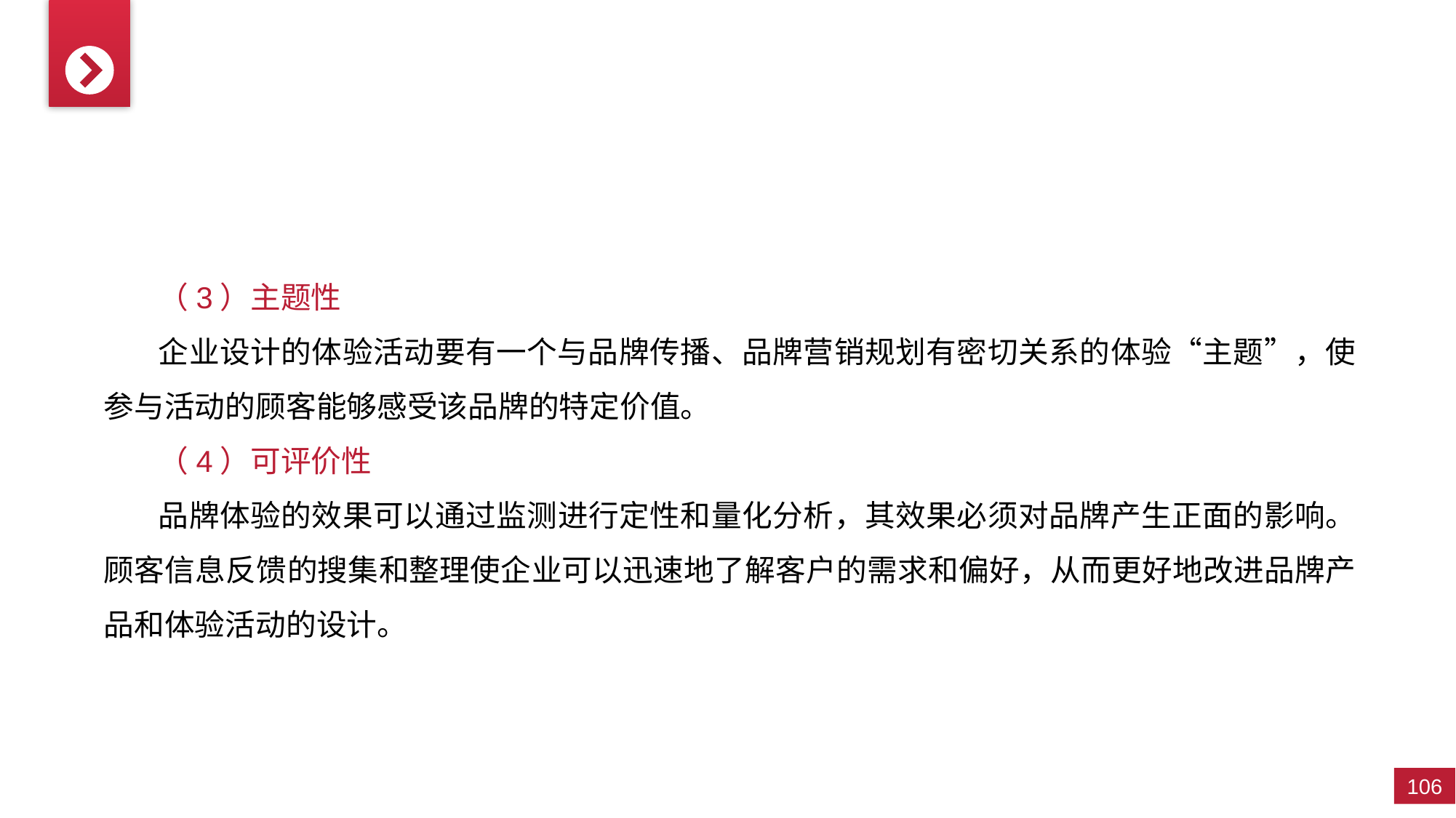

（3）主题性
企业设计的体验活动要有一个与品牌传播、品牌营销规划有密切关系的体验“主题”，使参与活动的顾客能够感受该品牌的特定价值。
（4）可评价性
品牌体验的效果可以通过监测进行定性和量化分析，其效果必须对品牌产生正面的影响。顾客信息反馈的搜集和整理使企业可以迅速地了解客户的需求和偏好，从而更好地改进品牌产品和体验活动的设计。